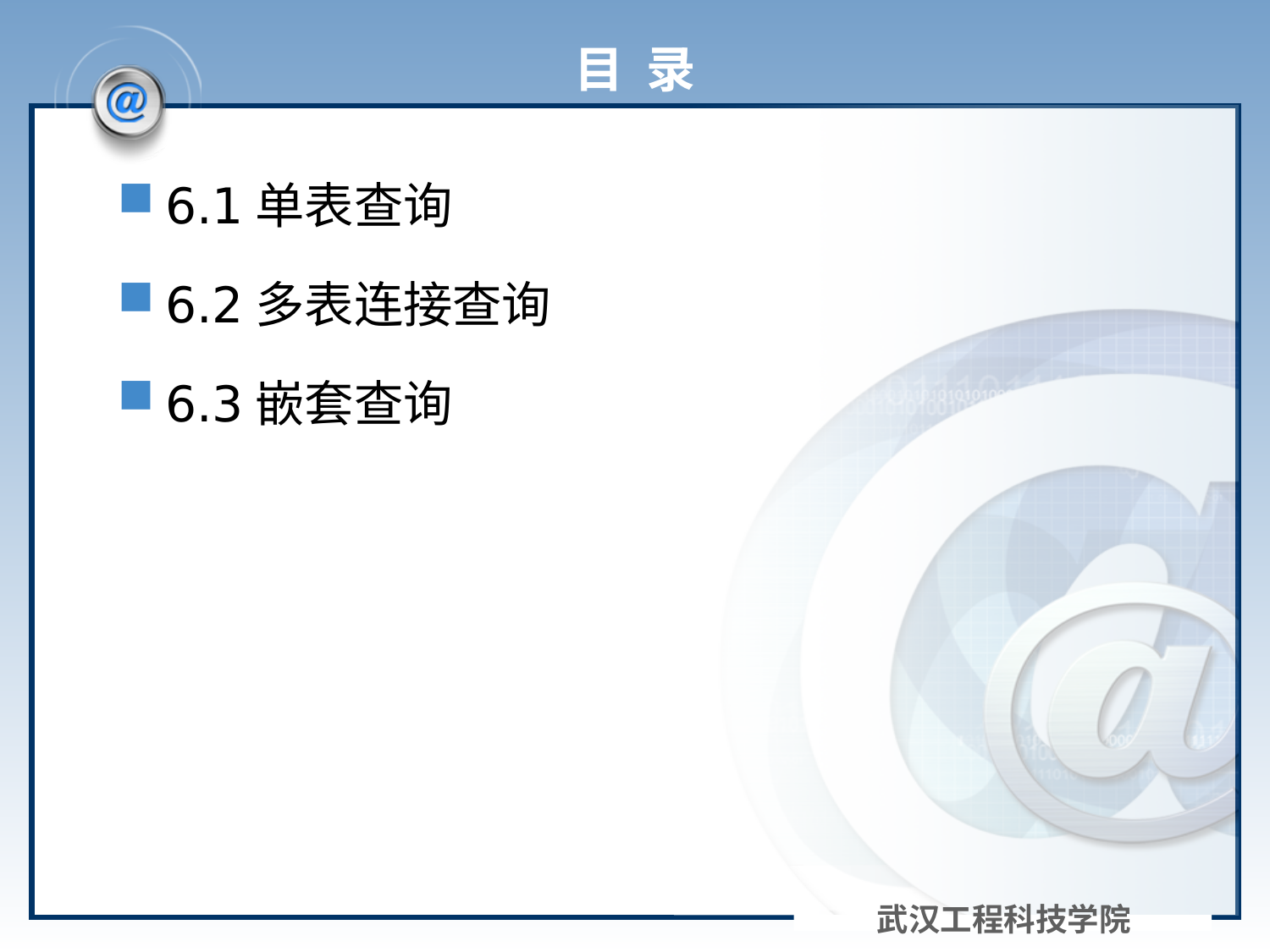

# 目  录
6.1单表查询
6.2多表连接查询
6.3嵌套查询

武汉工程科技学院